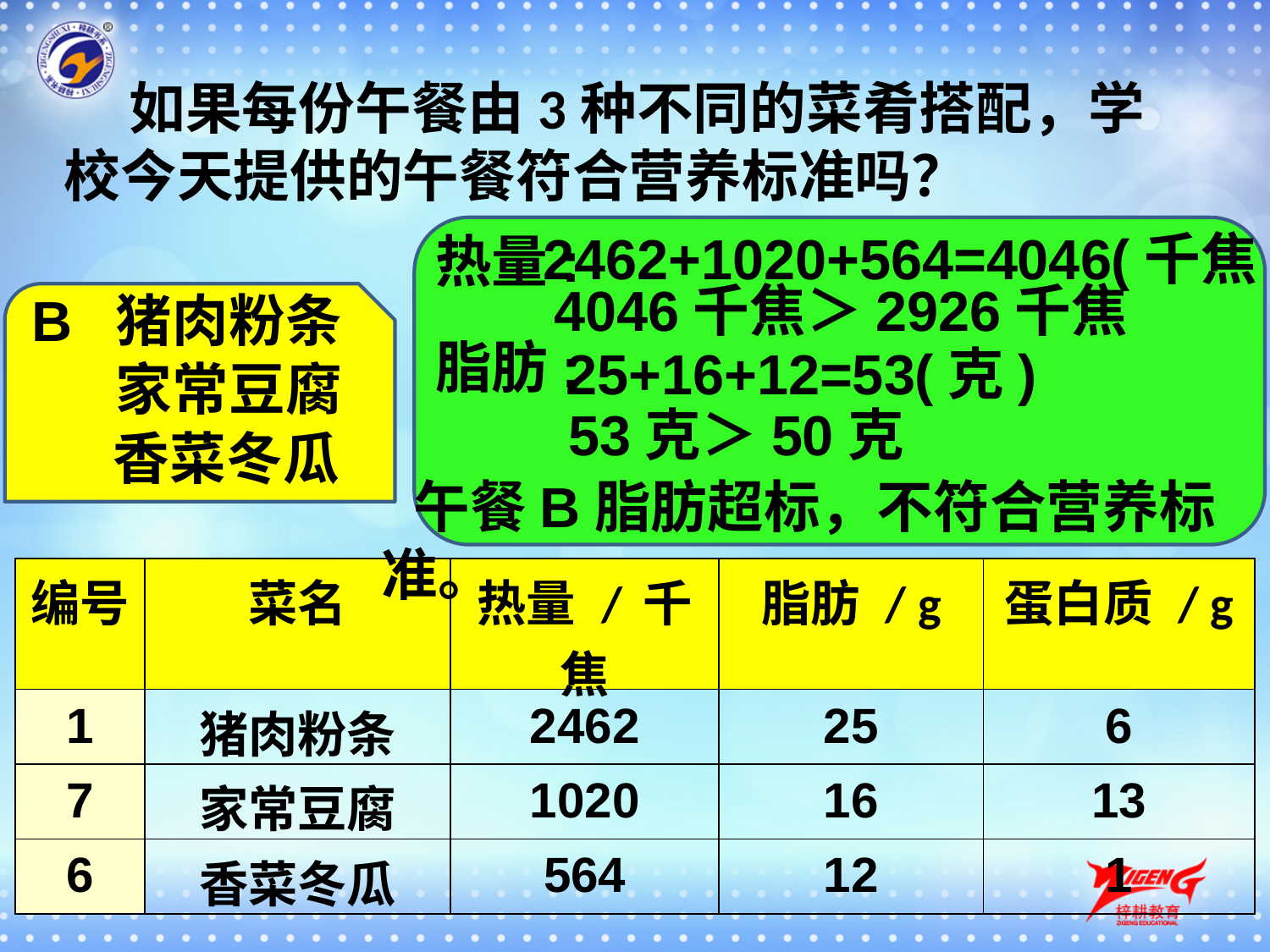

如果每份午餐由3种不同的菜肴搭配，学校今天提供的午餐符合营养标准吗？

2462+1020+564=4046(千焦)
热量:
4046千焦＞2926千焦
猪肉粉条
B

脂肪:
25+16+12=53(克)
家常豆腐
53克＞50克
香菜冬瓜
午餐B脂肪超标，不符合营养标准。
| 编号 | 菜名 | 热量 / 千焦 | 脂肪 / g | 蛋白质 / g |
| --- | --- | --- | --- | --- |
| 1 | 猪肉粉条 | 2462 | 25 | 6 |
| 7 | 家常豆腐 | 1020 | 16 | 13 |
| 6 | 香菜冬瓜 | 564 | 12 | 1 |